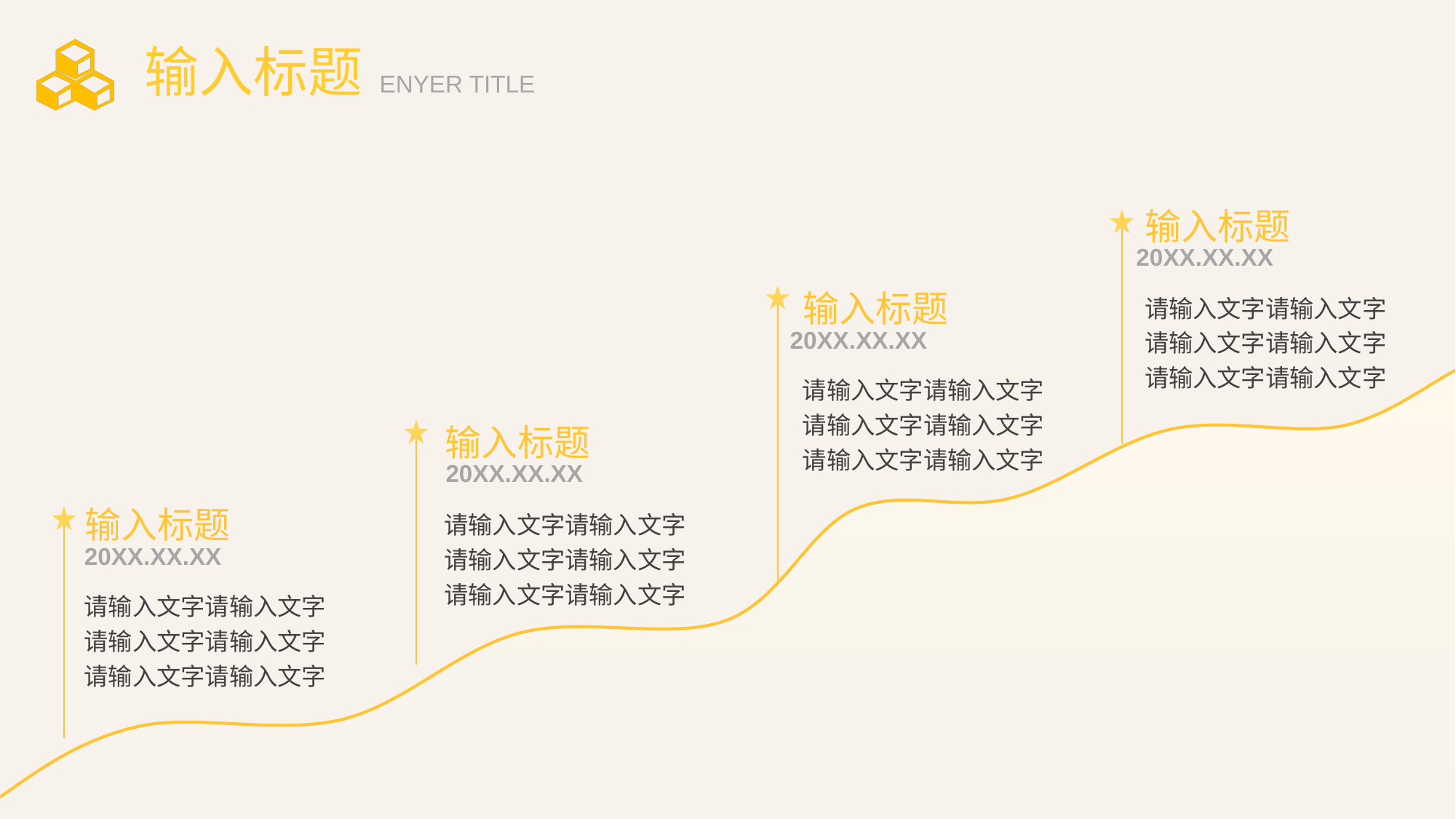

# 输入标题
ENYER TITLE
输入标题

20XX.XX.XX
输入标题
请输入文字请输入文字
请输入文字请输入文字
请输入文字请输入文字

20XX.XX.XX
请输入文字请输入文字
请输入文字请输入文字
请输入文字请输入文字

输入标题

20XX.XX.XX
输入标题
请输入文字请输入文字
请输入文字请输入文字
请输入文字请输入文字

20XX.XX.XX
请输入文字请输入文字
请输入文字请输入文字
请输入文字请输入文字